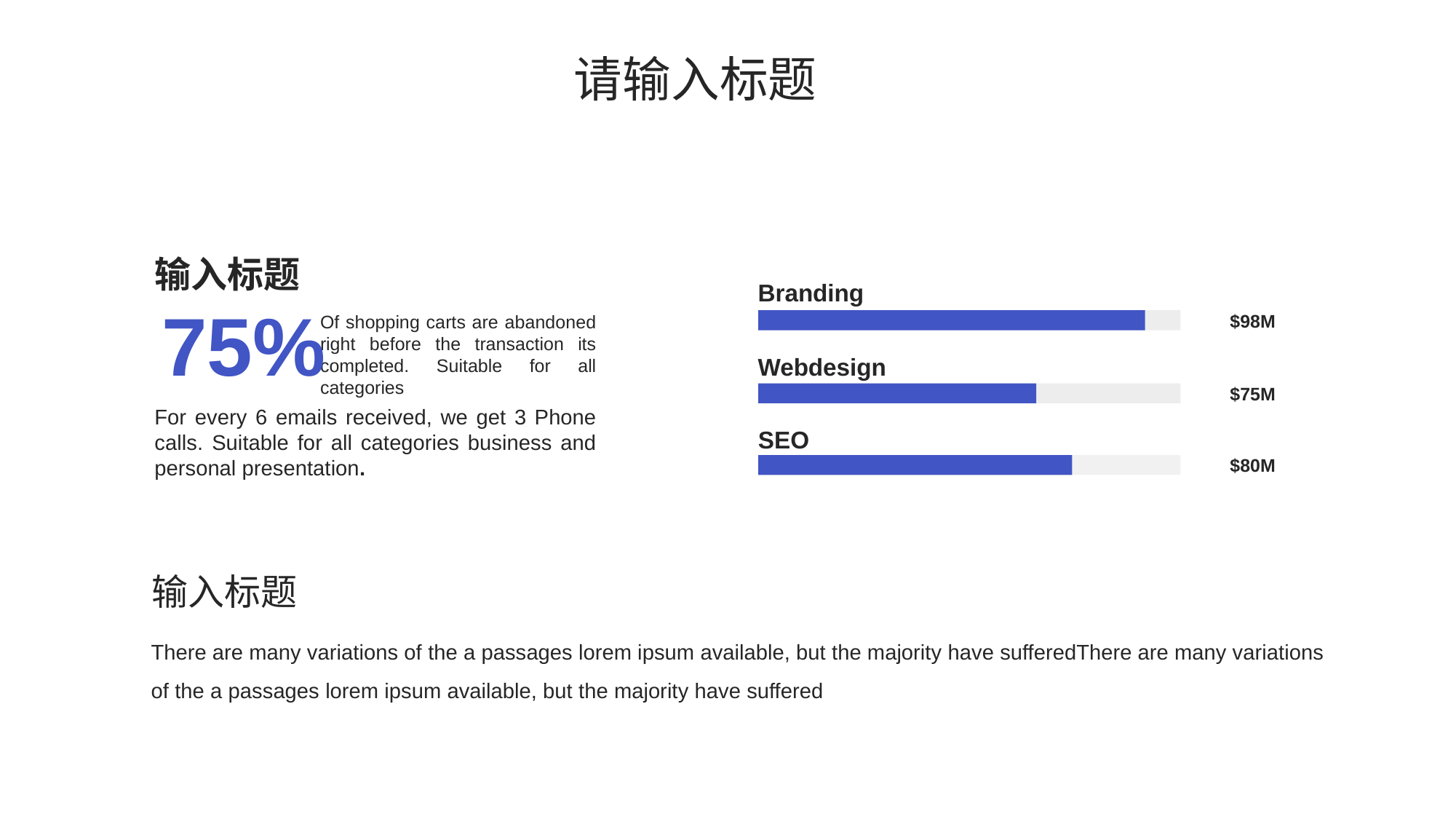

请输入标题
输入标题
Branding

75%
$98M
Of shopping carts are abandoned right before the transaction its completed. Suitable for all categories

Webdesign

$75M

For every 6 emails received, we get 3 Phone calls. Suitable for all categories business and personal presentation.
SEO

$80M

输入标题
There are many variations of the a passages lorem ipsum available, but the majority have sufferedThere are many variations of the a passages lorem ipsum available, but the majority have suffered